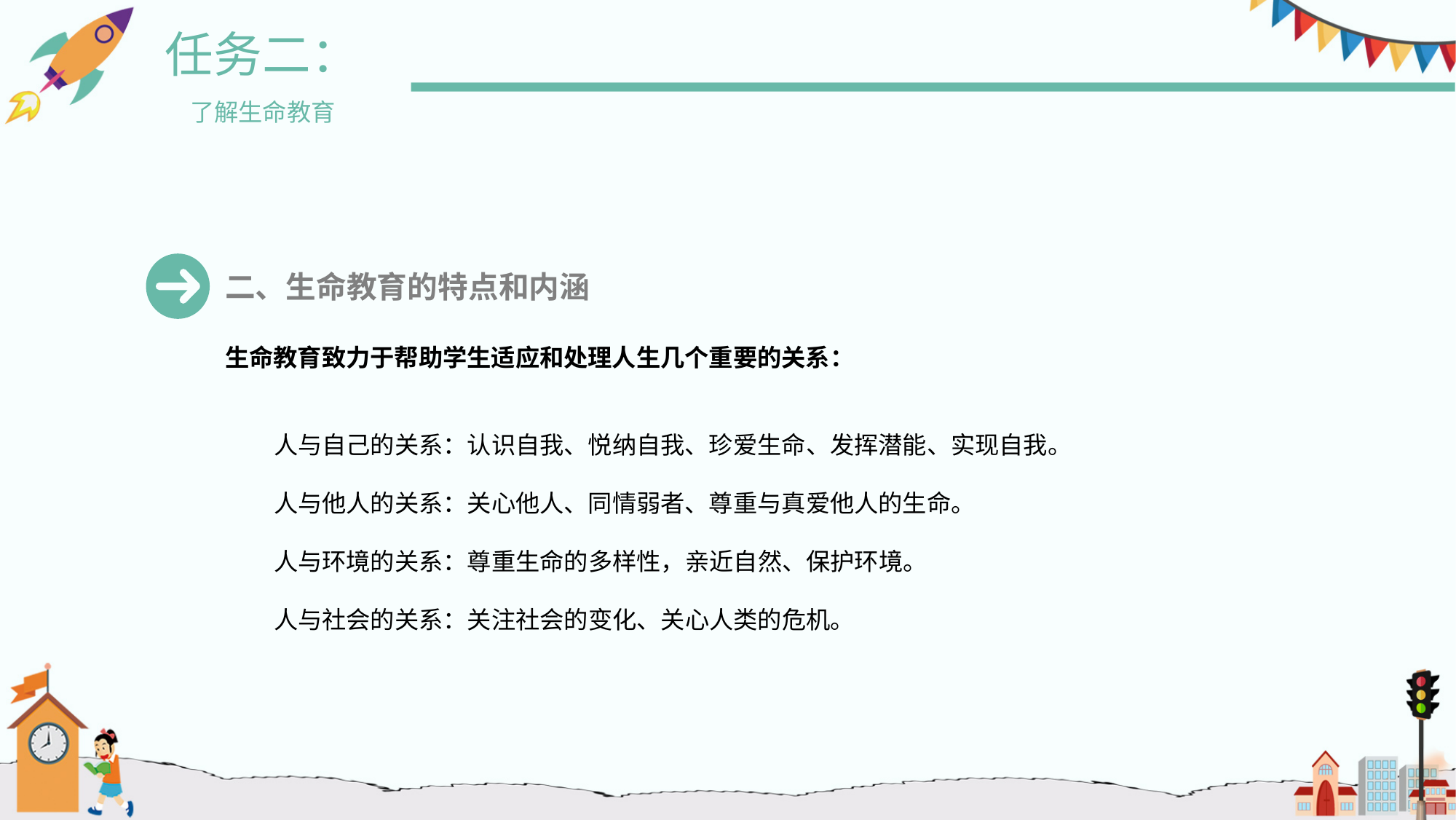

任务二：

了解生命教育

二、生命教育的特点和内涵
生命教育致力于帮助学生适应和处理人生几个重要的关系：

人与自己的关系：认识自我、悦纳自我、珍爱生命、发挥潜能、实现自我。
人与他人的关系：关心他人、同情弱者、尊重与真爱他人的生命。
人与环境的关系：尊重生命的多样性，亲近自然、保护环境。
人与社会的关系：关注社会的变化、关心人类的危机。